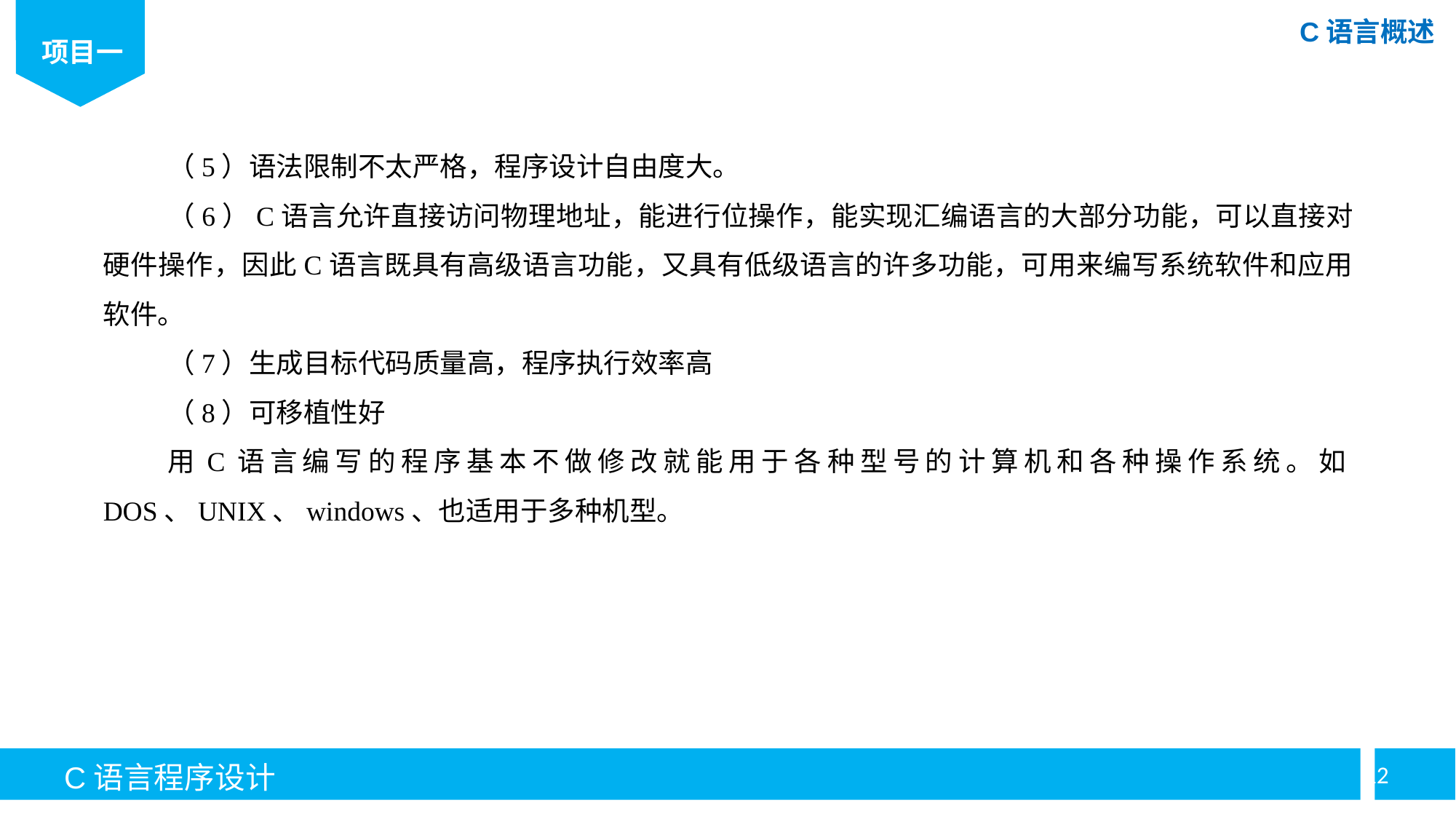

（5）语法限制不太严格，程序设计自由度大。
（6）C语言允许直接访问物理地址，能进行位操作，能实现汇编语言的大部分功能，可以直接对硬件操作，因此C语言既具有高级语言功能，又具有低级语言的许多功能，可用来编写系统软件和应用软件。
（7）生成目标代码质量高，程序执行效率高
（8）可移植性好
用C语言编写的程序基本不做修改就能用于各种型号的计算机和各种操作系统。如DOS、UNIX、windows、也适用于多种机型。